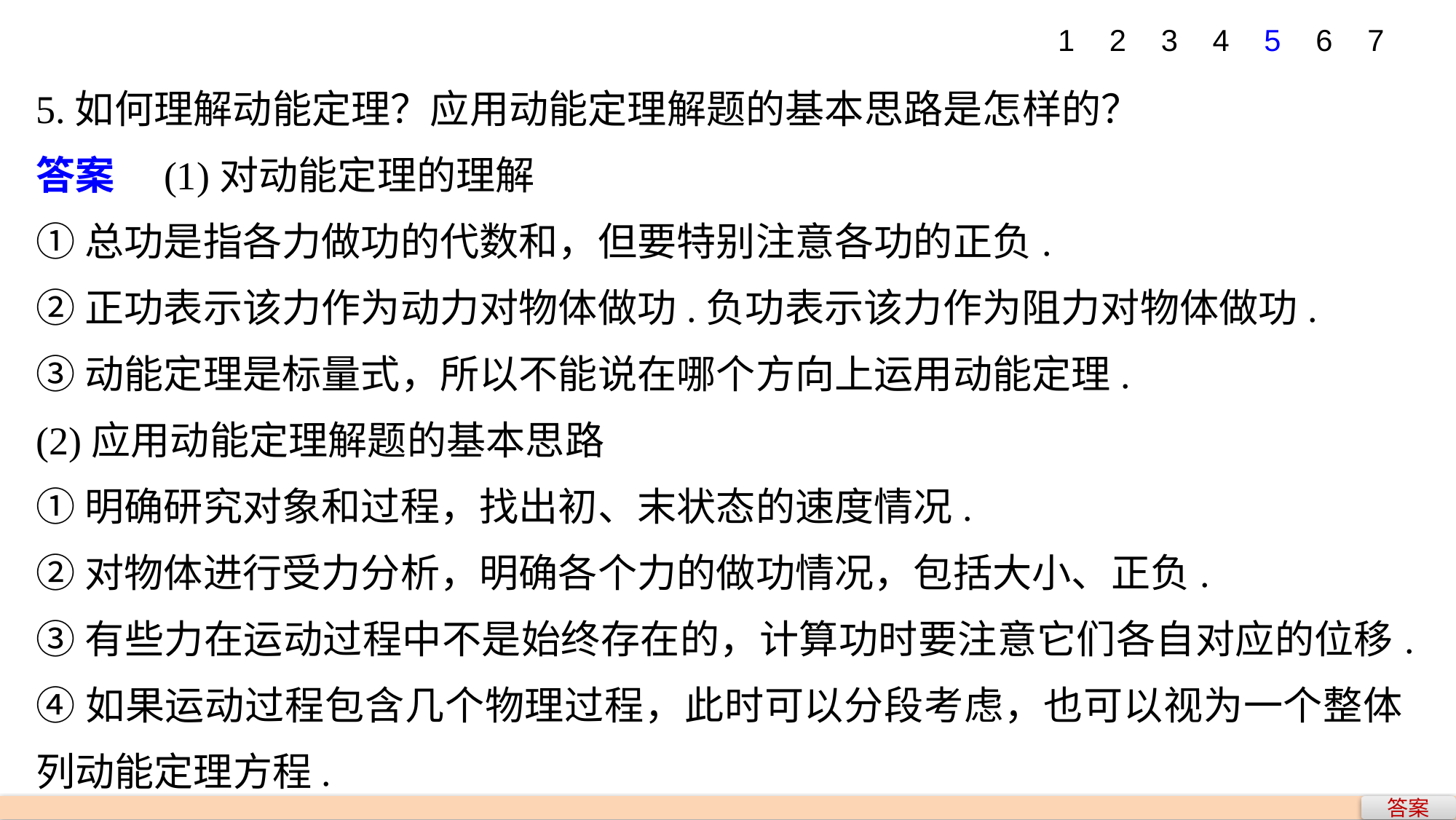

1
2
3
4
5
6
7
5.如何理解动能定理？应用动能定理解题的基本思路是怎样的？
答案　(1)对动能定理的理解
①总功是指各力做功的代数和，但要特别注意各功的正负.
②正功表示该力作为动力对物体做功.负功表示该力作为阻力对物体做功.
③动能定理是标量式，所以不能说在哪个方向上运用动能定理.
(2)应用动能定理解题的基本思路
①明确研究对象和过程，找出初、末状态的速度情况.
②对物体进行受力分析，明确各个力的做功情况，包括大小、正负.
③有些力在运动过程中不是始终存在的，计算功时要注意它们各自对应的位移.
④如果运动过程包含几个物理过程，此时可以分段考虑，也可以视为一个整体列动能定理方程.

答案